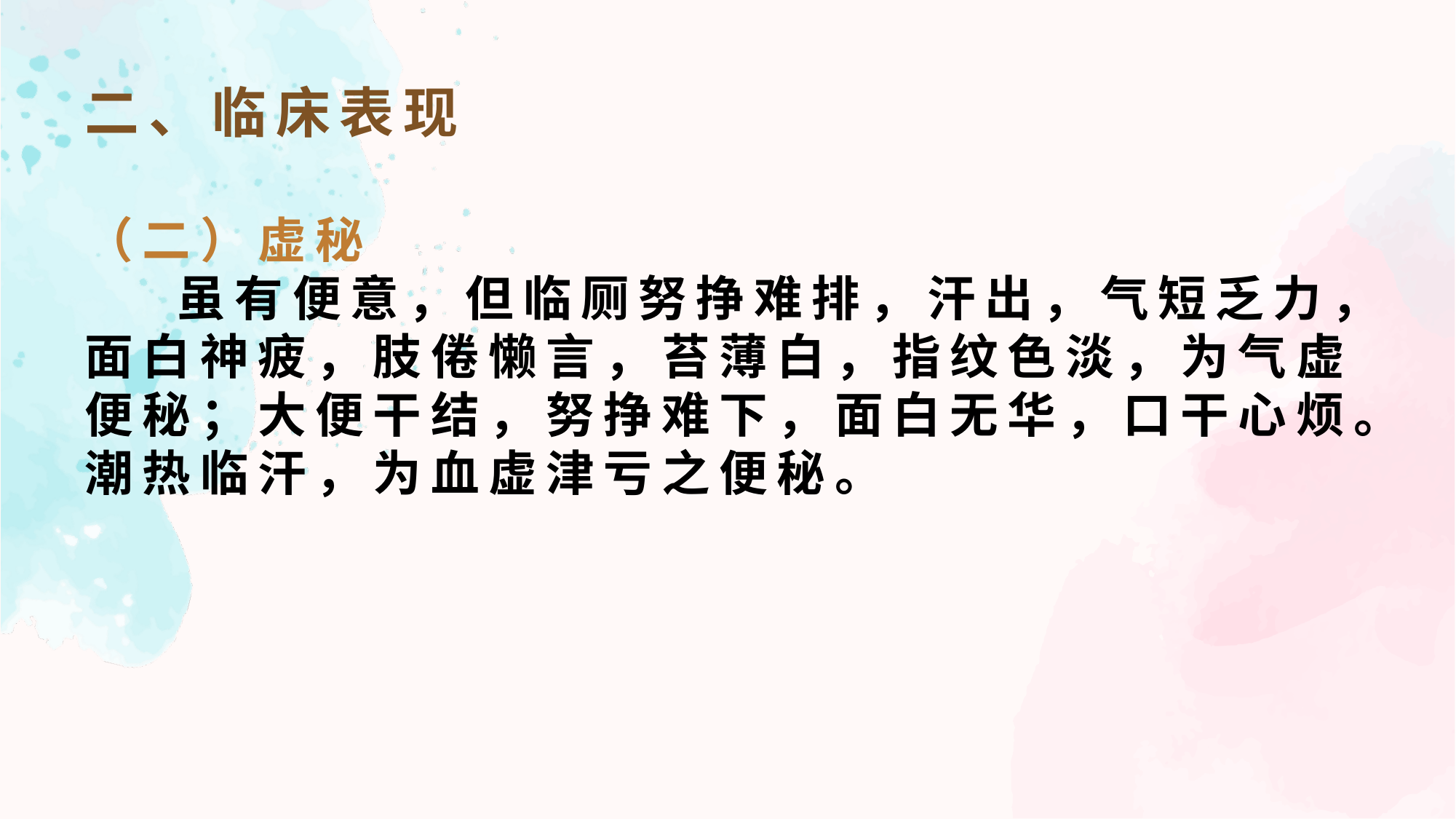

二、临床表现

（二）虚秘
    虽有便意，但临厕努挣难排，汗出，气短乏力，面白神疲，肢倦懒言，苔薄白，指纹色淡，为气虚便秘；大便干结，努挣难下，面白无华，口干心烦。潮热临汗，为血虚津亏之便秘。